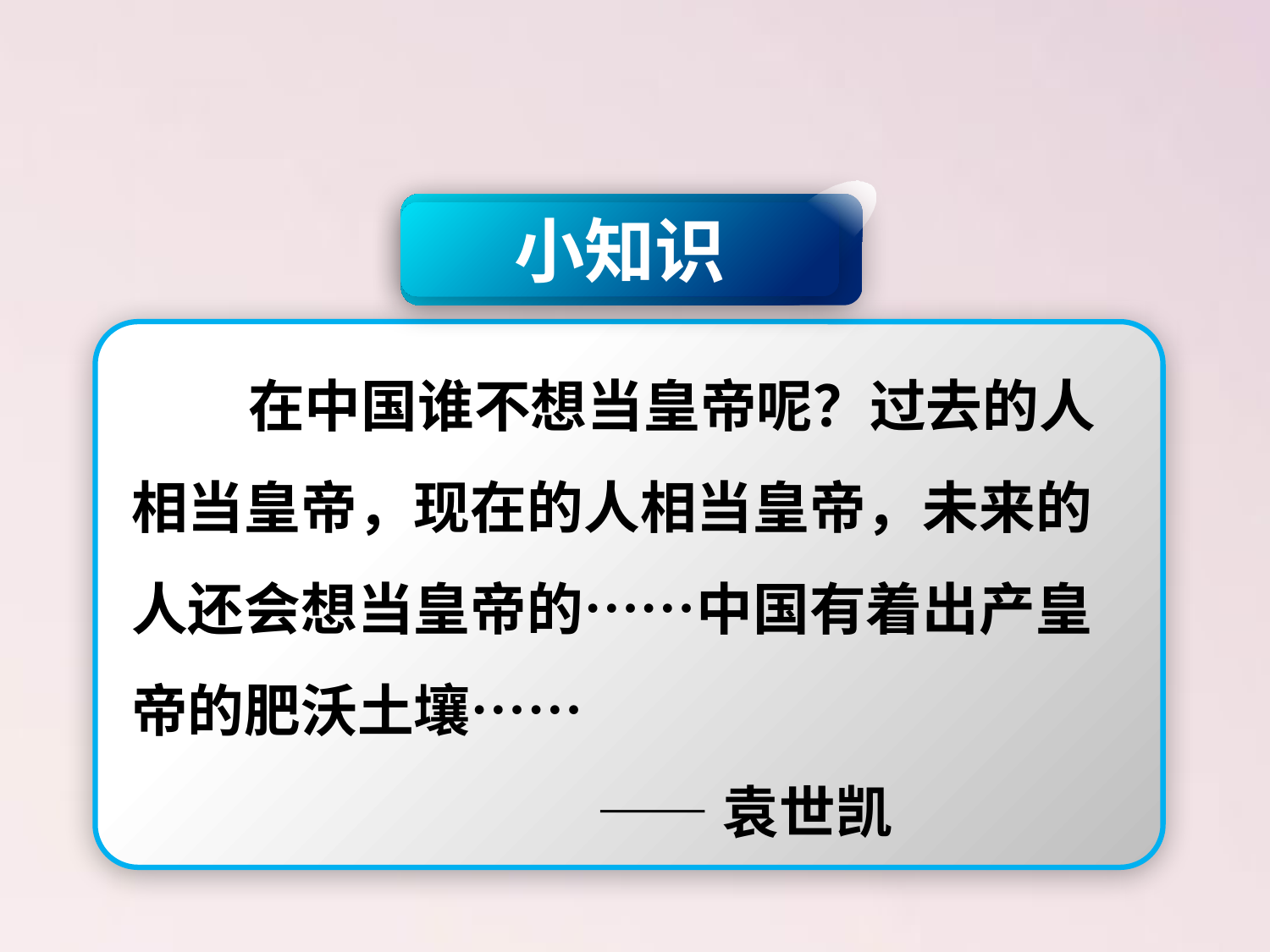

小知识

        在中国谁不想当皇帝呢？过去的人相当皇帝，现在的人相当皇帝，未来的人还会想当皇帝的……中国有着出产皇帝的肥沃土壤……
                                    ——袁世凯